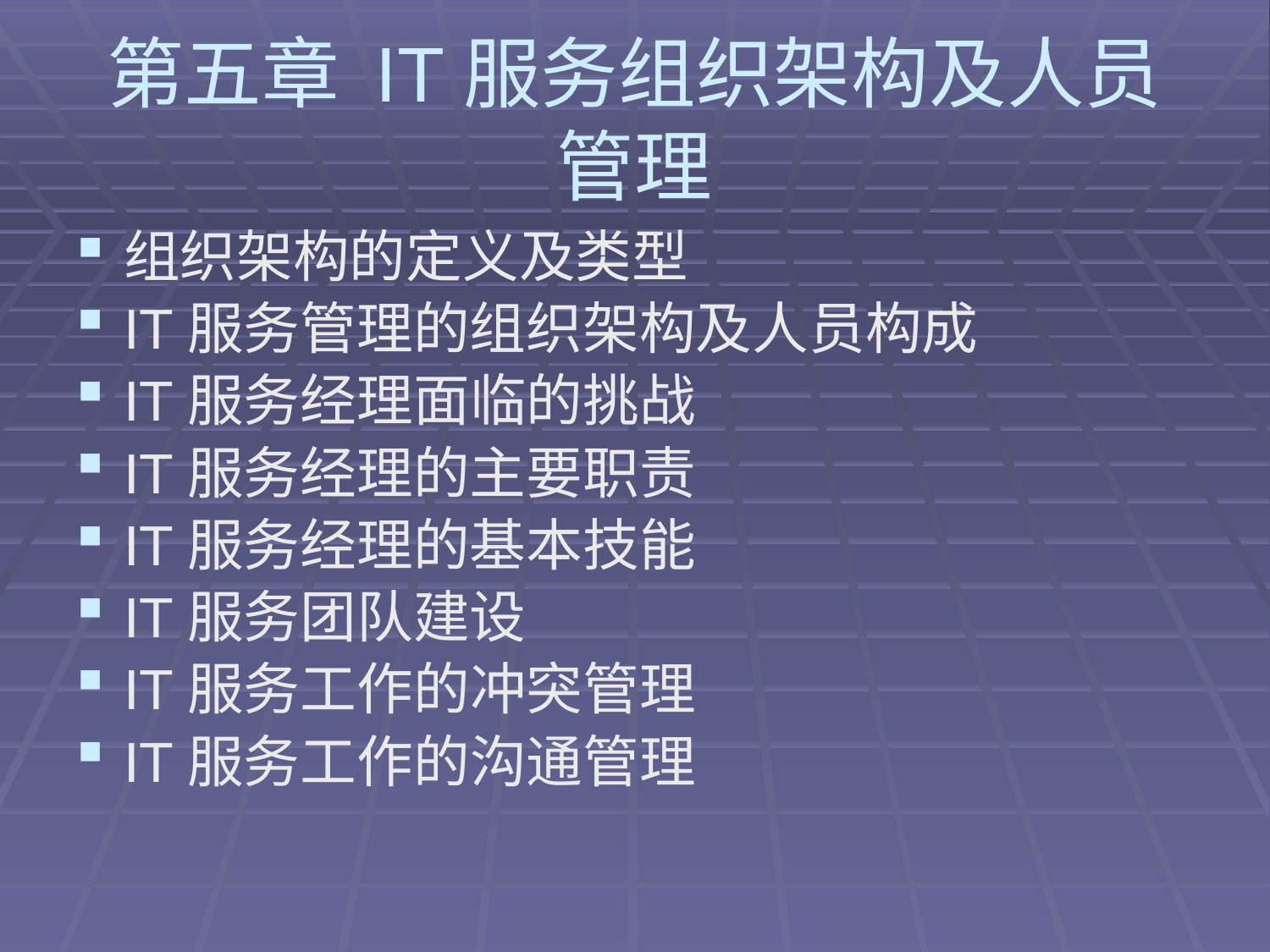

# 第五章 IT服务组织架构及人员管理
组织架构的定义及类型
IT服务管理的组织架构及人员构成
IT服务经理面临的挑战
IT服务经理的主要职责
IT服务经理的基本技能
IT服务团队建设
IT服务工作的冲突管理
IT服务工作的沟通管理